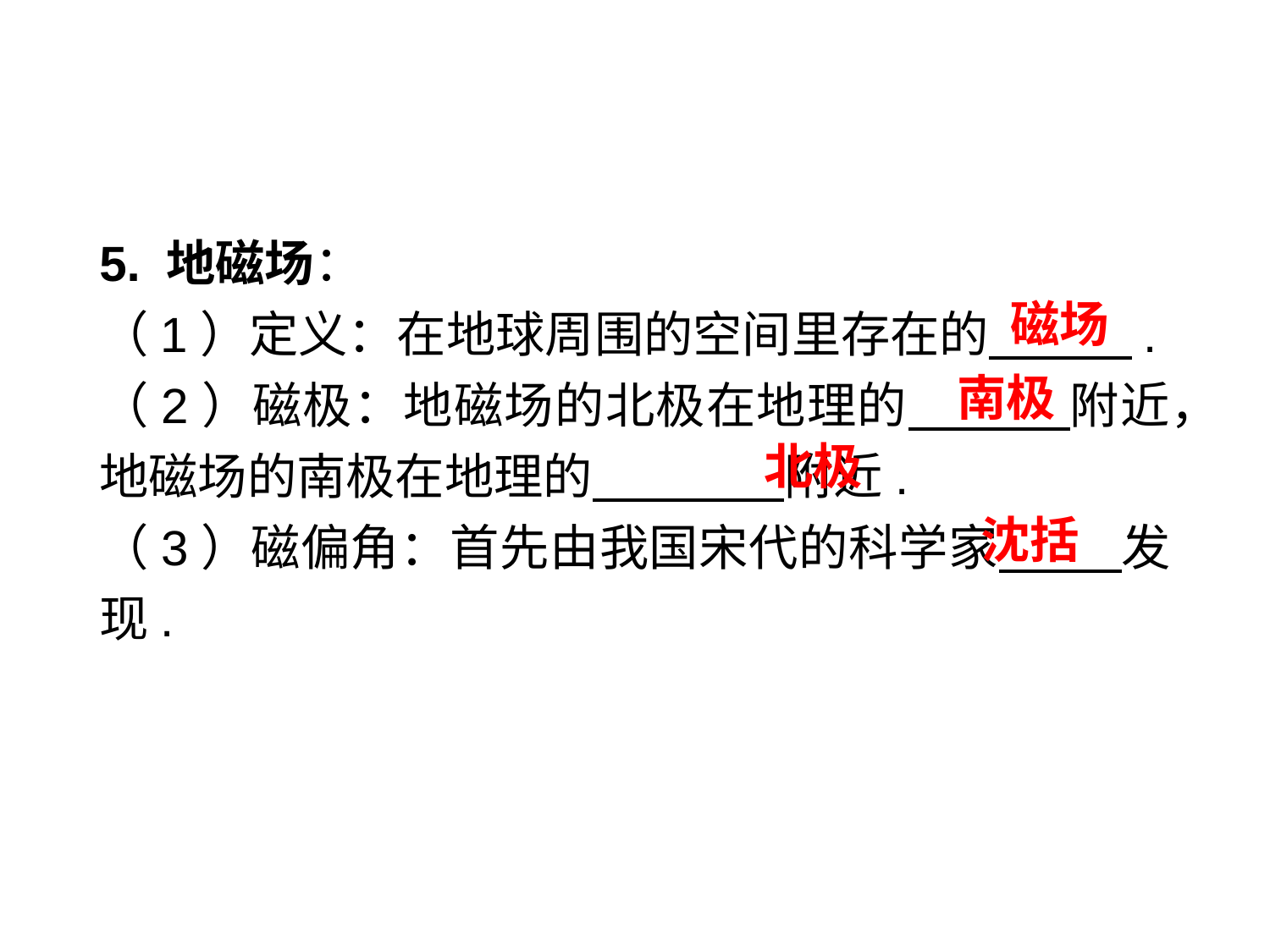

5. 地磁场：
（1）定义：在地球周围的空间里存在的　　    .
（2）磁极：地磁场的北极在地理的　　     附近，地磁场的南极在地理的　　    　附近.
（3）磁偏角：首先由我国宋代的科学家　　  发现.
磁场
南极
北极
沈括